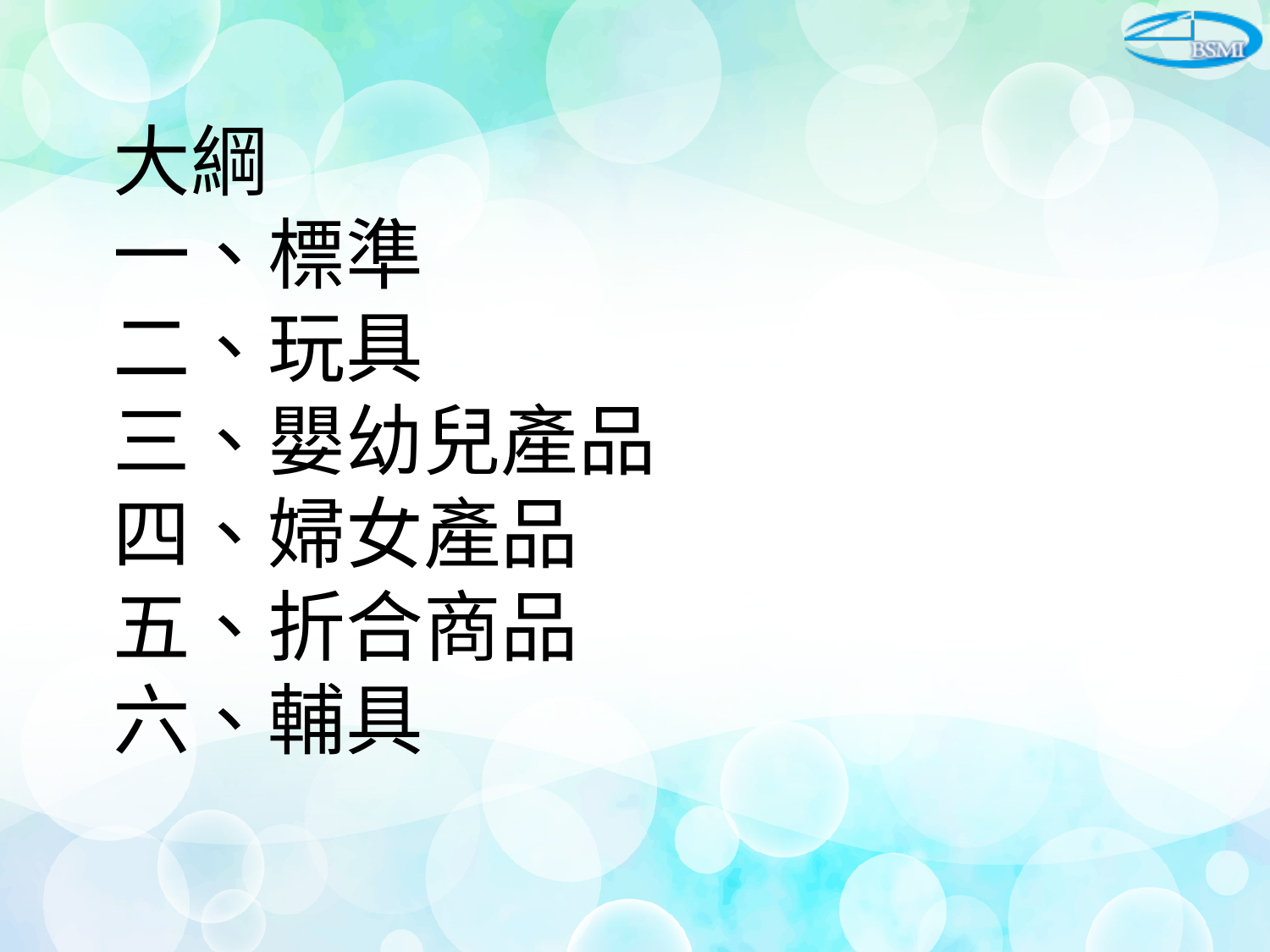

# 大綱 一、標準 二、玩具 三、嬰幼兒產品 四、婦女產品 五、折合商品 六、輔具